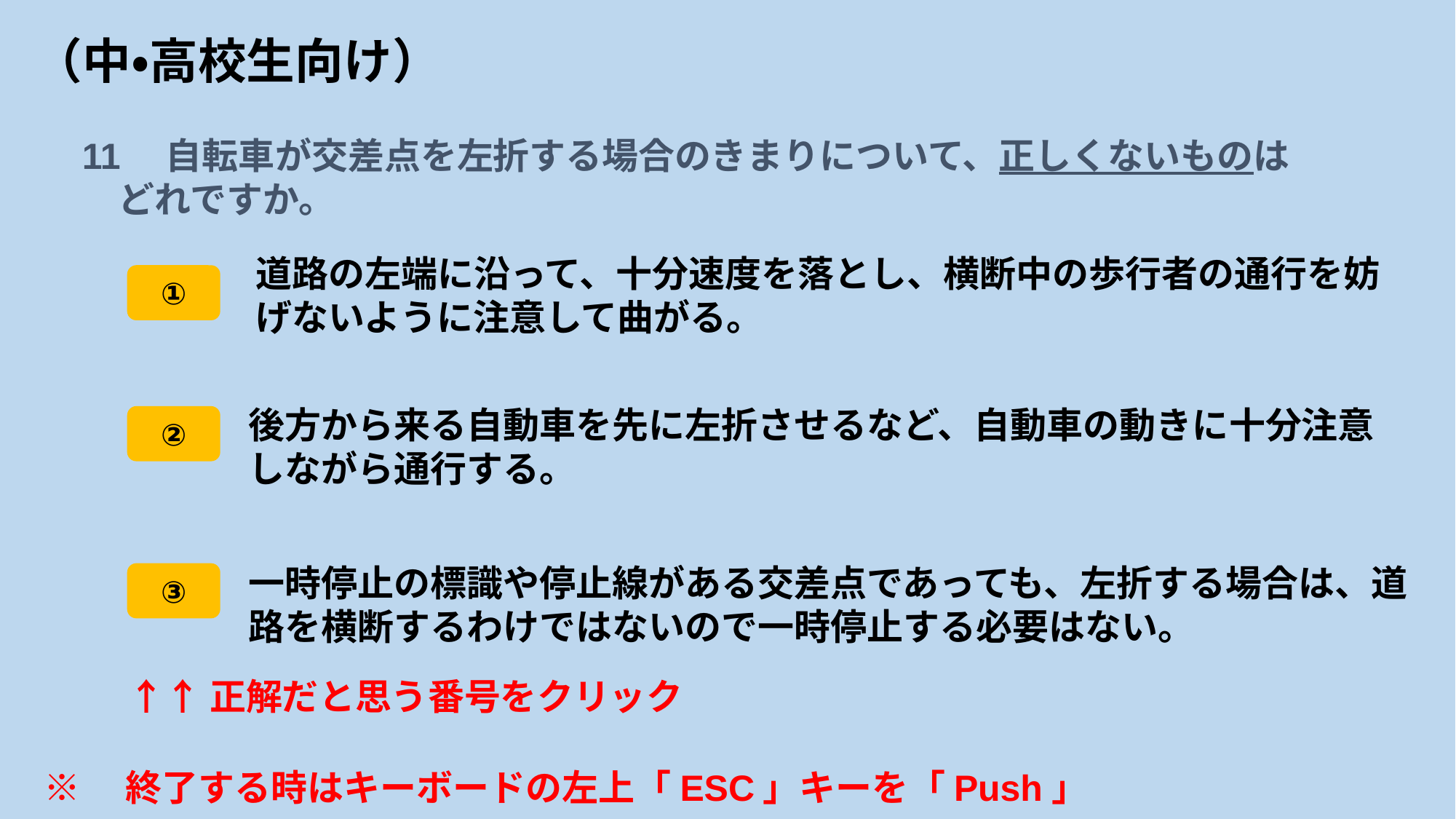

# （中・高校生向け）
11　自転車が交差点を左折する場合のきまりについて、正しくないものは
　どれですか。
道路の左端に沿って、十分速度を落とし、横断中の歩行者の通行を妨げないように注意して曲がる。
①
後方から来る自動車を先に左折させるなど、自動車の動きに十分注意しながら通行する。
②
一時停止の標識や停止線がある交差点であっても、左折する場合は、道路を横断するわけではないので一時停止する必要はない。
③
↑↑正解だと思う番号をクリック
※　終了する時はキーボードの左上「ESC」キーを「Push」